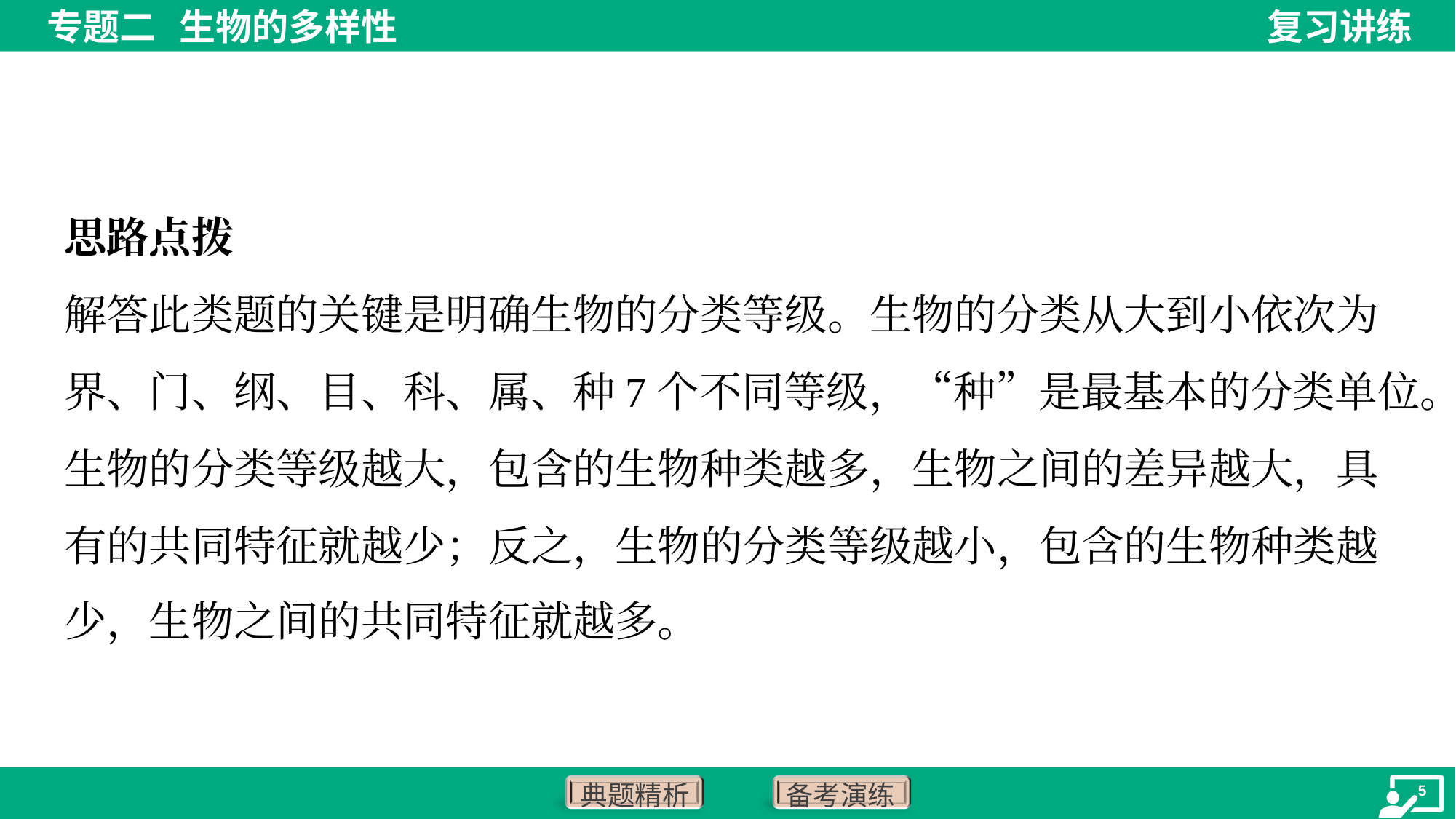

思路点拨
解答此类题的关键是明确生物的分类等级。生物的分类从大到小依次为
界、门、纲、目、科、属、种7个不同等级，“种”是最基本的分类单位。
生物的分类等级越大，包含的生物种类越多，生物之间的差异越大，具
有的共同特征就越少；反之，生物的分类等级越小，包含的生物种类越
少，生物之间的共同特征就越多。